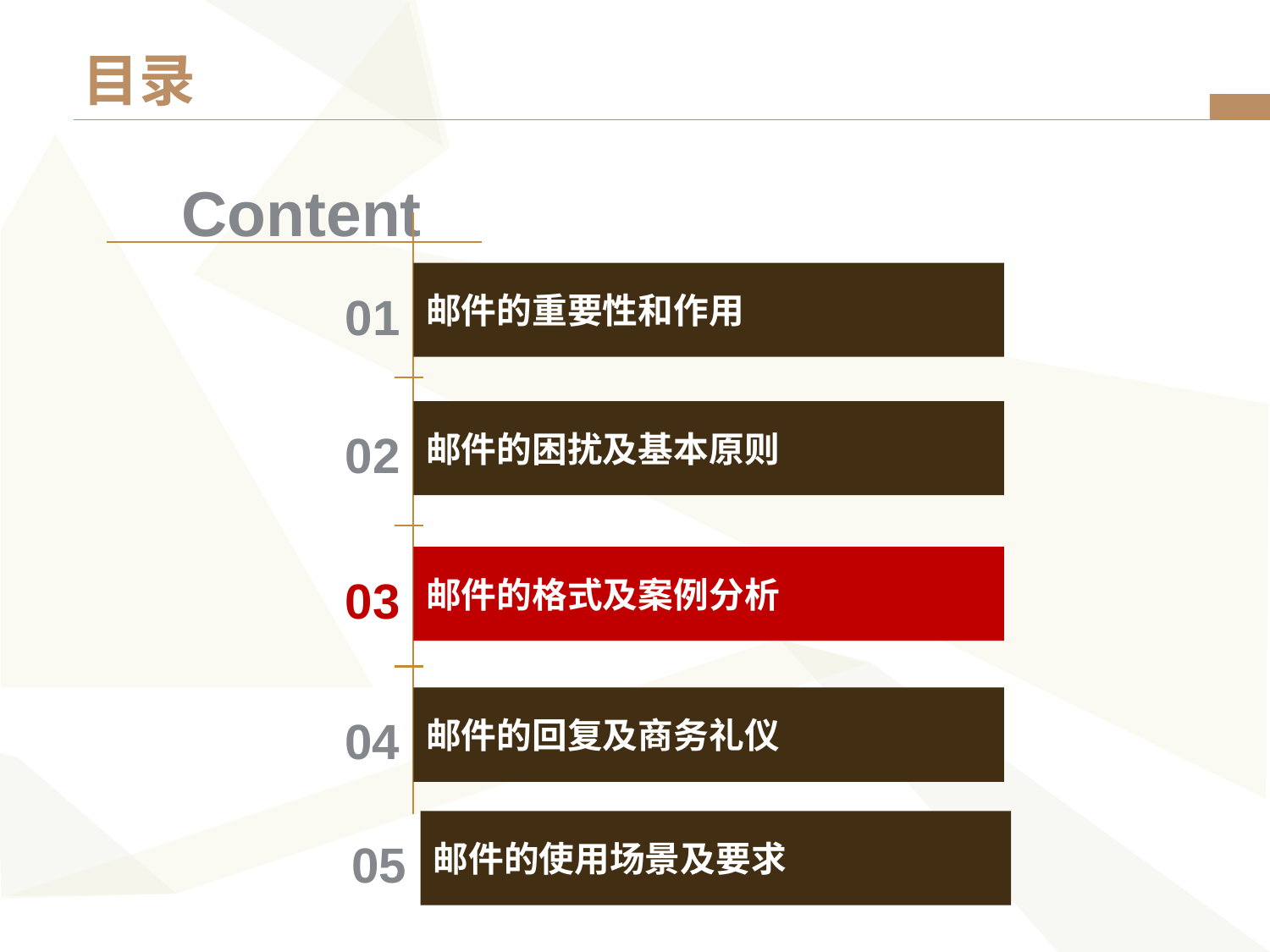

# 目录
Content
邮件的重要性和作用
01
邮件的困扰及基本原则
02
邮件的格式及案例分析
03
邮件的回复及商务礼仪
04
邮件的使用场景及要求
05